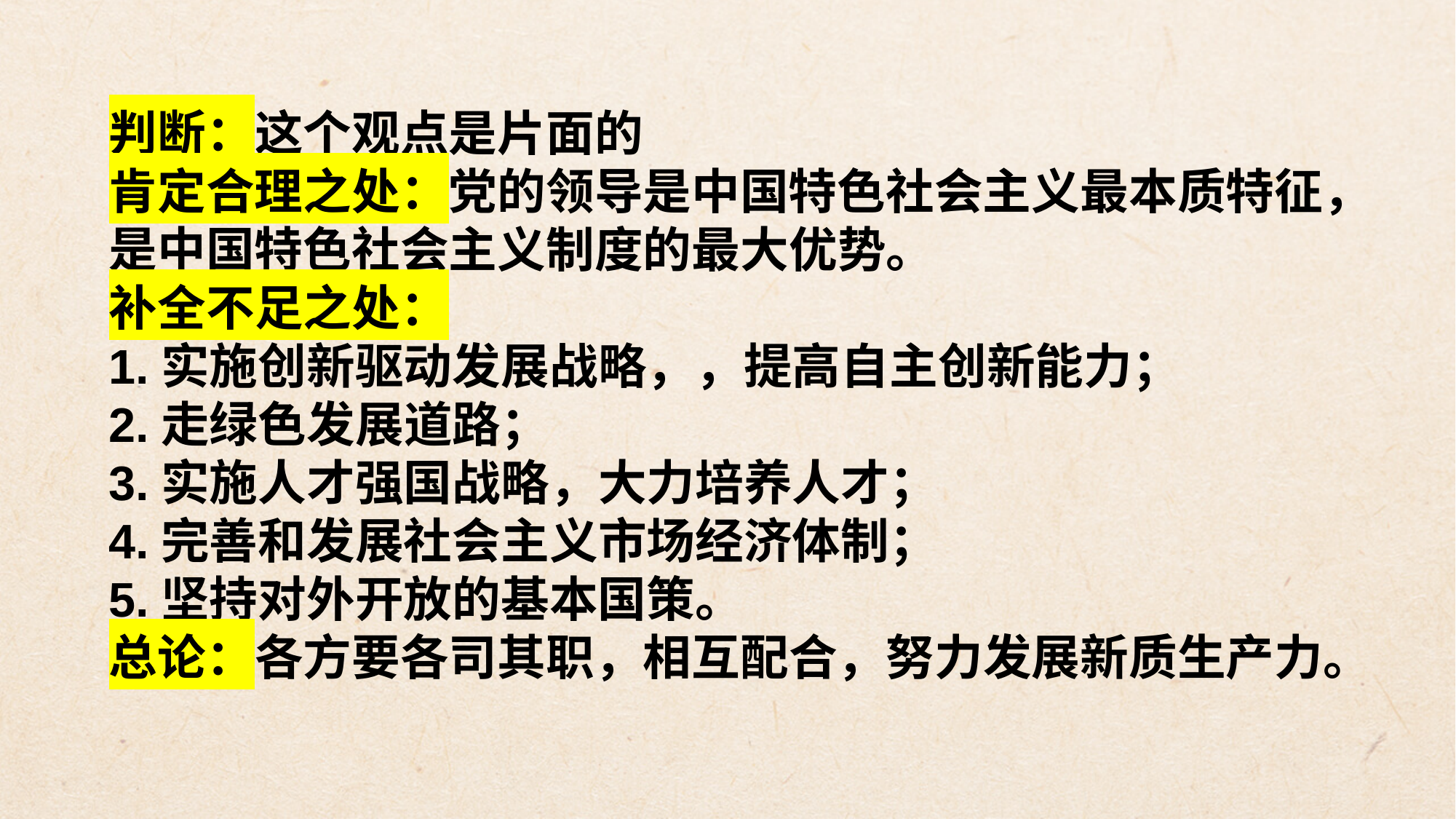

判断：这个观点是片面的
肯定合理之处：党的领导是中国特色社会主义最本质特征，是中国特色社会主义制度的最大优势。
补全不足之处：
1.实施创新驱动发展战略，，提高自主创新能力；
2.走绿色发展道路；
3.实施人才强国战略，大力培养人才；
4.完善和发展社会主义市场经济体制；
5.坚持对外开放的基本国策。
总论：各方要各司其职，相互配合，努力发展新质生产力。